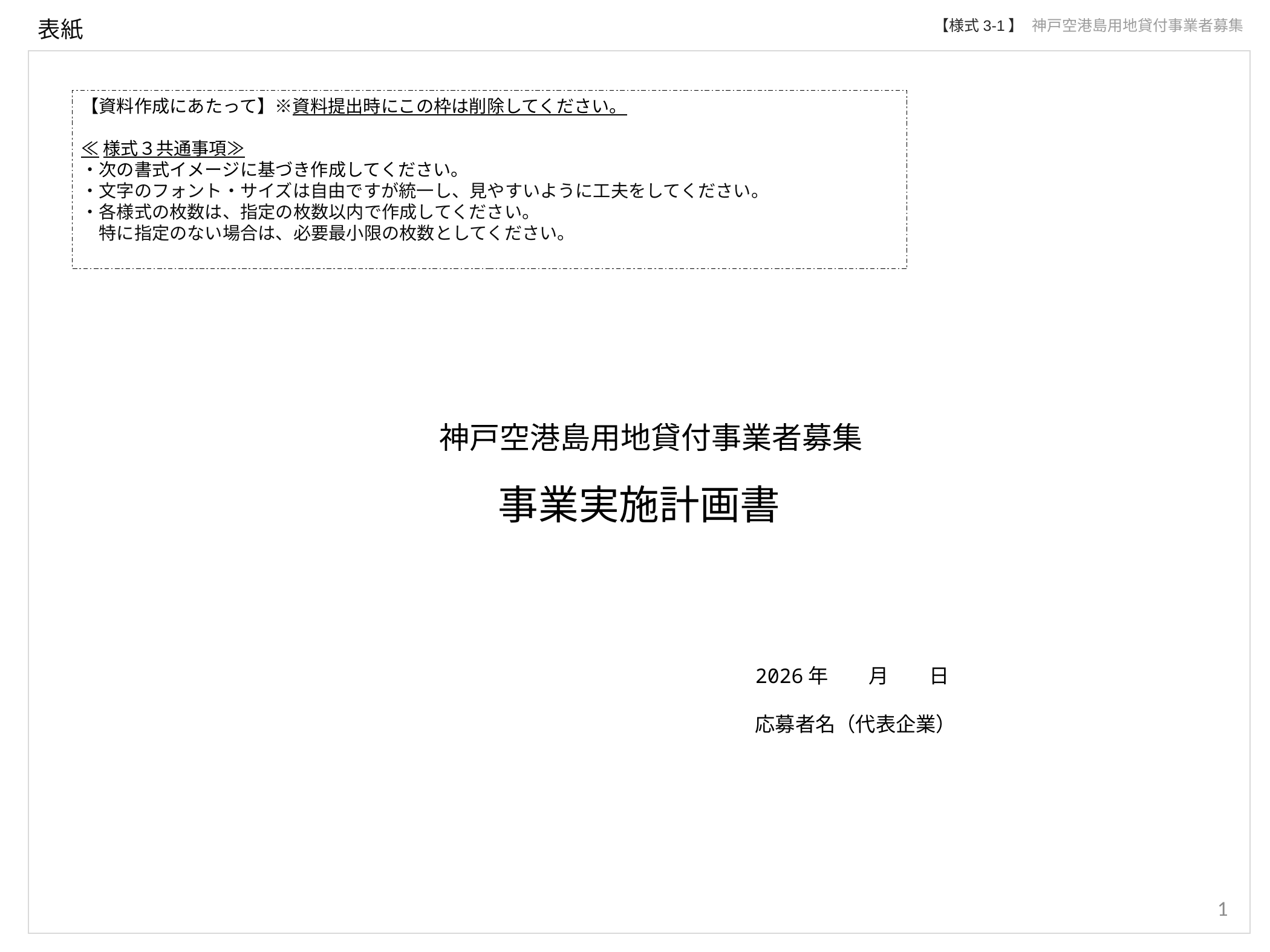

表紙
【様式3-1】
神戸空港島用地貸付事業者募集

【資料作成にあたって】※資料提出時にこの枠は削除してください。

≪様式３共通事項≫
・次の書式イメージに基づき作成してください。
・文字のフォント・サイズは自由ですが統一し、見やすいように工夫をしてください。
・各様式の枚数は、指定の枚数以内で作成してください。
　特に指定のない場合は、必要最小限の枚数としてください。

　神戸空港島用地貸付事業者募集
事業実施計画書
2026年　　月　　日
応募者名（代表企業）

1